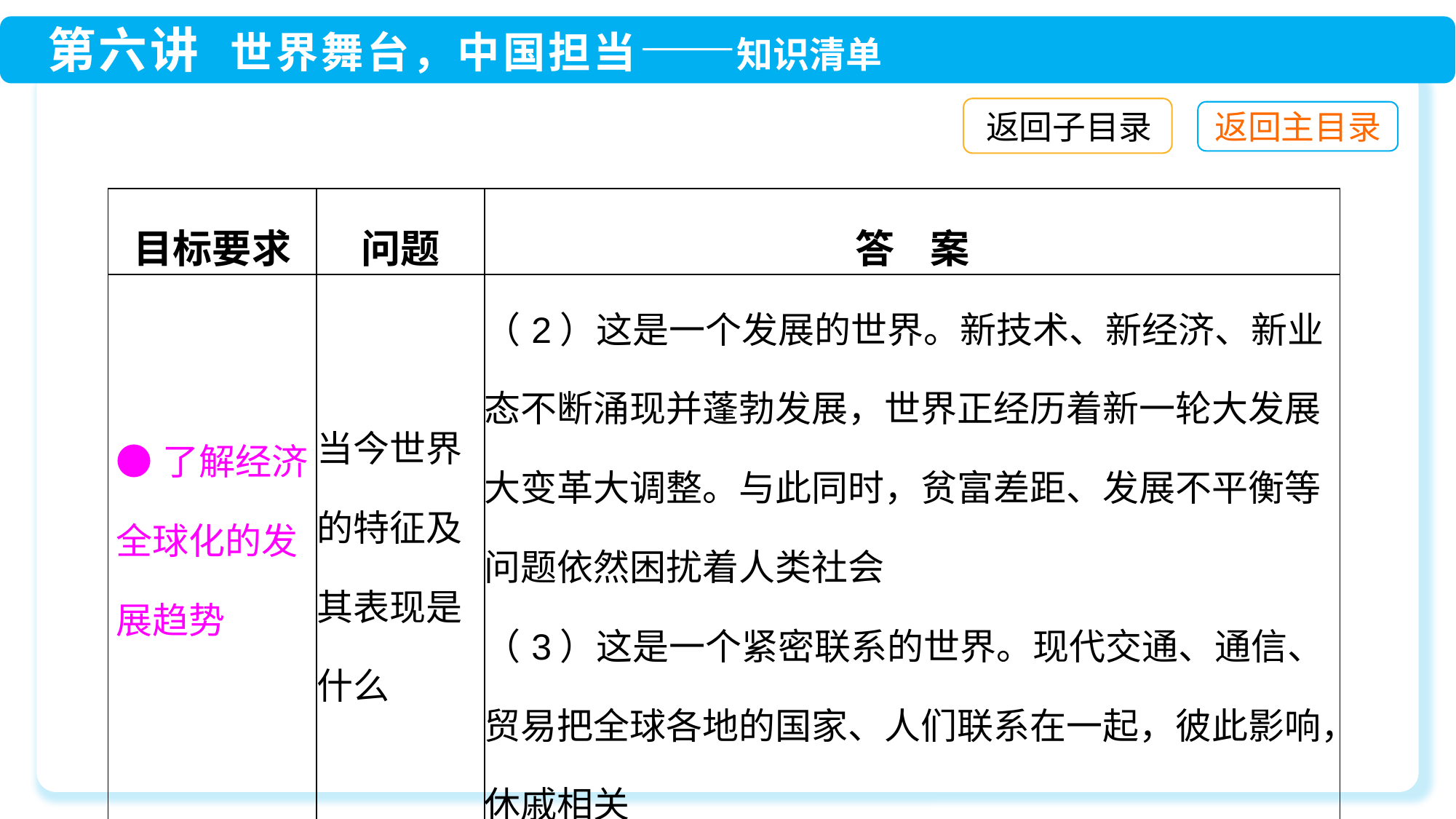

返回子目录
| 目标要求 | 问题 | 答 案 |
| --- | --- | --- |
| ●了解经济全球化的发展趋势 | 当今世界的特征及其表现是什么 | （2）这是一个发展的世界。新技术、新经济、新业态不断涌现并蓬勃发展，世界正经历着新一轮大发展大变革大调整。与此同时，贫富差距、发展不平衡等问题依然困扰着人类社会 （3）这是一个紧密联系的世界。现代交通、通信、贸易把全球各地的国家、人们联系在一起，彼此影响，休戚相关 |